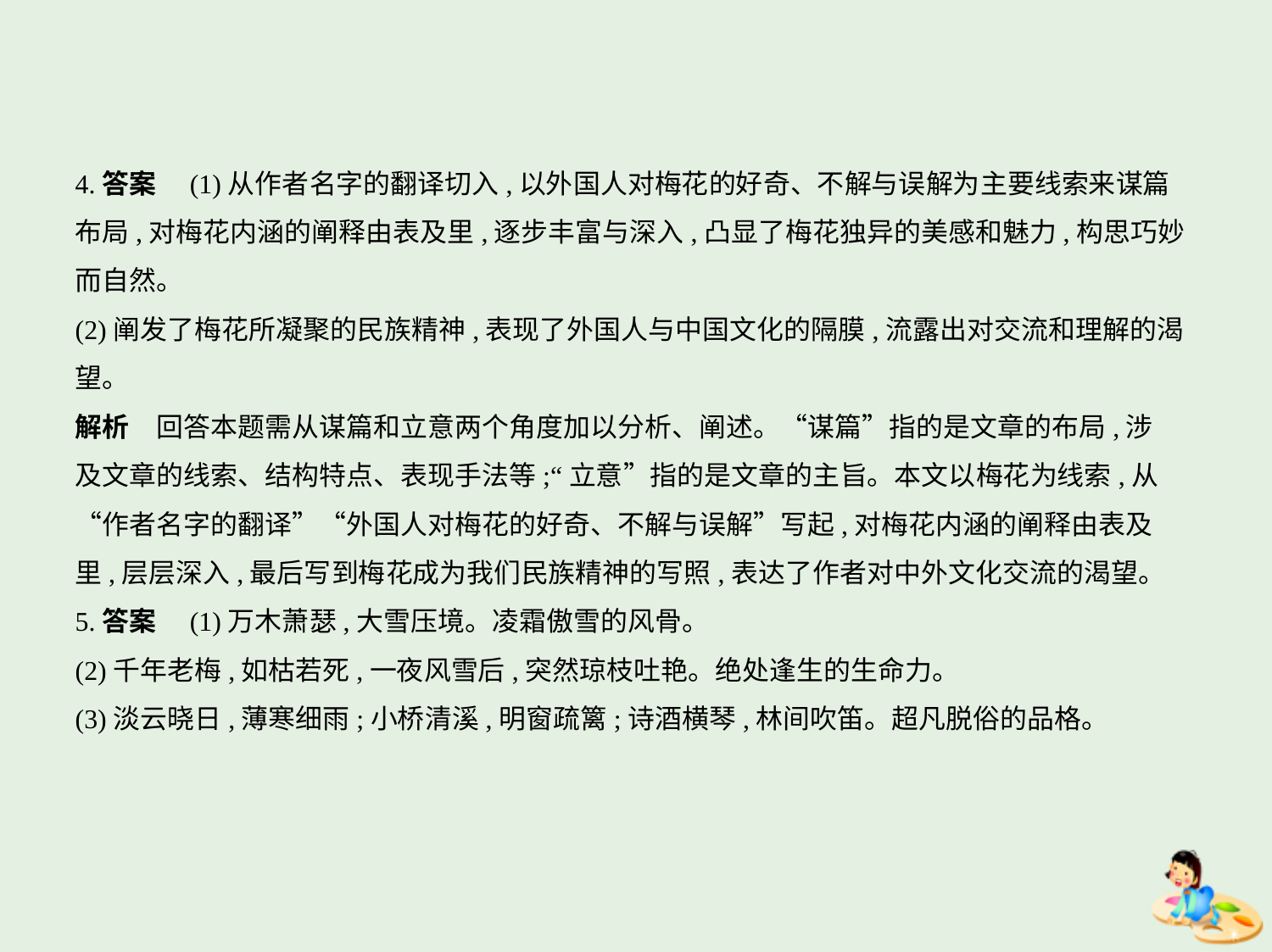

4.答案　(1)从作者名字的翻译切入,以外国人对梅花的好奇、不解与误解为主要线索来谋篇
布局,对梅花内涵的阐释由表及里,逐步丰富与深入,凸显了梅花独异的美感和魅力,构思巧妙
而自然。
(2)阐发了梅花所凝聚的民族精神,表现了外国人与中国文化的隔膜,流露出对交流和理解的渴
望。
解析　回答本题需从谋篇和立意两个角度加以分析、阐述。“谋篇”指的是文章的布局,涉
及文章的线索、结构特点、表现手法等;“立意”指的是文章的主旨。本文以梅花为线索,从
“作者名字的翻译”“外国人对梅花的好奇、不解与误解”写起,对梅花内涵的阐释由表及
里,层层深入,最后写到梅花成为我们民族精神的写照,表达了作者对中外文化交流的渴望。
5.答案　(1)万木萧瑟,大雪压境。凌霜傲雪的风骨。
(2)千年老梅,如枯若死,一夜风雪后,突然琼枝吐艳。绝处逢生的生命力。
(3)淡云晓日,薄寒细雨;小桥清溪,明窗疏篱;诗酒横琴,林间吹笛。超凡脱俗的品格。